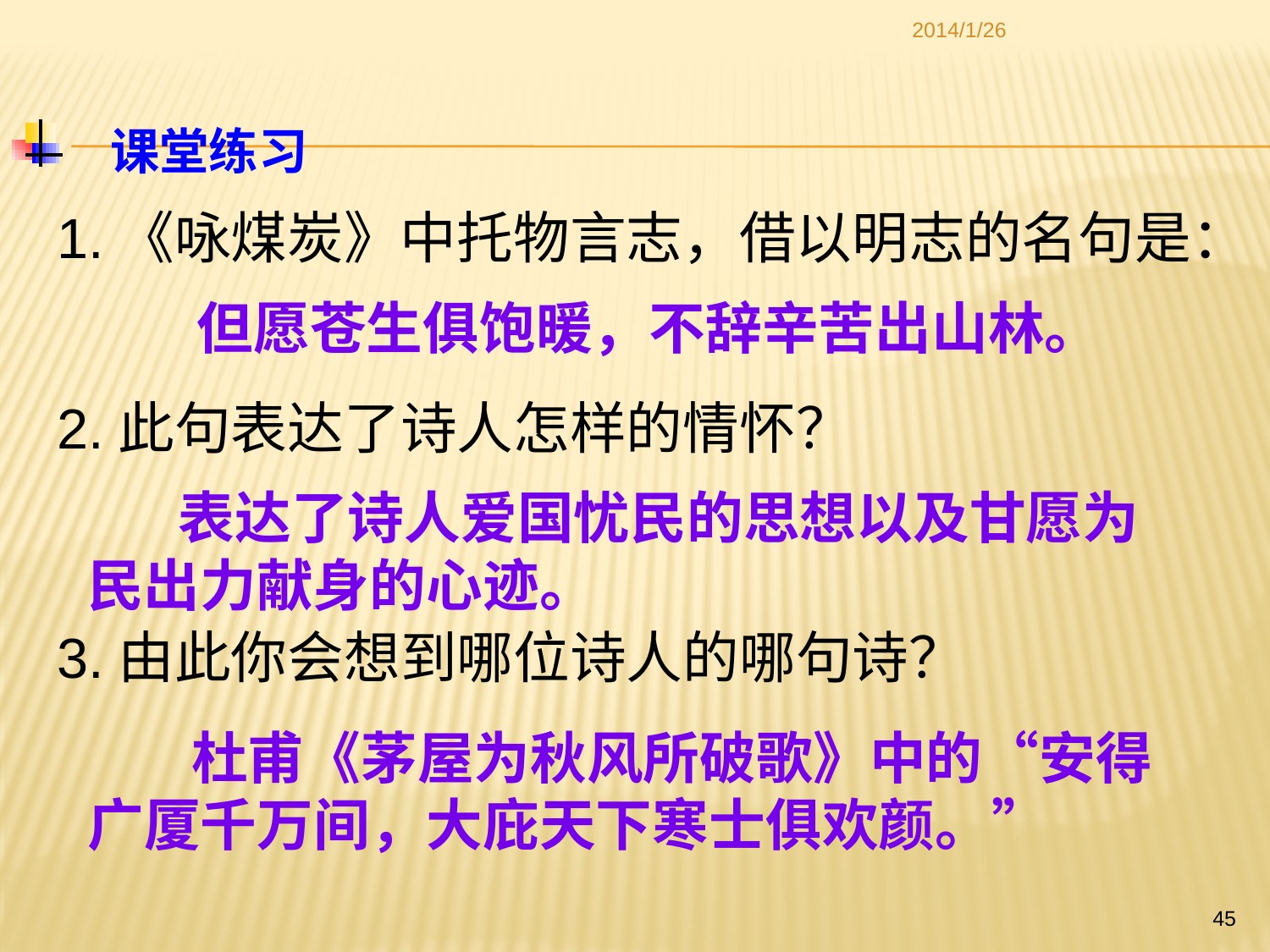

2014/1/26
  课堂练习
1.《咏煤炭》中托物言志，借以明志的名句是：
但愿苍生俱饱暖，不辞辛苦出山林。
2.此句表达了诗人怎样的情怀？
      表达了诗人爱国忧民的思想以及甘愿为民出力献身的心迹。
3.由此你会想到哪位诗人的哪句诗？
       杜甫《茅屋为秋风所破歌》中的“安得广厦千万间，大庇天下寒士俱欢颜。”
45